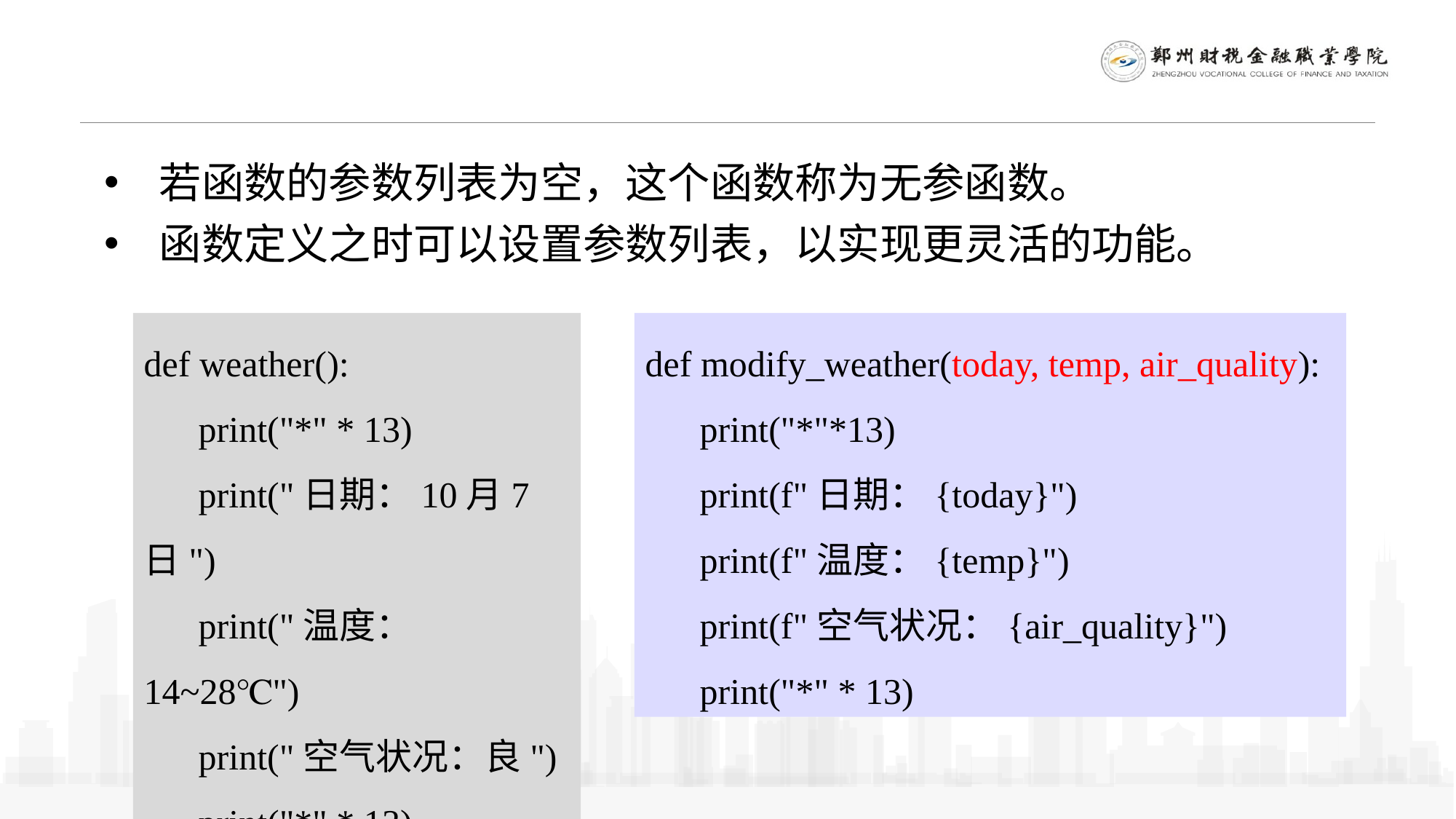

若函数的参数列表为空，这个函数称为无参函数。
函数定义之时可以设置参数列表，以实现更灵活的功能。
def weather():
      print("*" * 13)
      print("日期：10月7日")
      print("温度：14~28℃")
      print("空气状况：良")
      print("*" * 13)
def modify_weather(today, temp, air_quality):
      print("*"*13)
      print(f"日期：{today}")
      print(f"温度：{temp}")
      print(f"空气状况：{air_quality}")
      print("*" * 13)